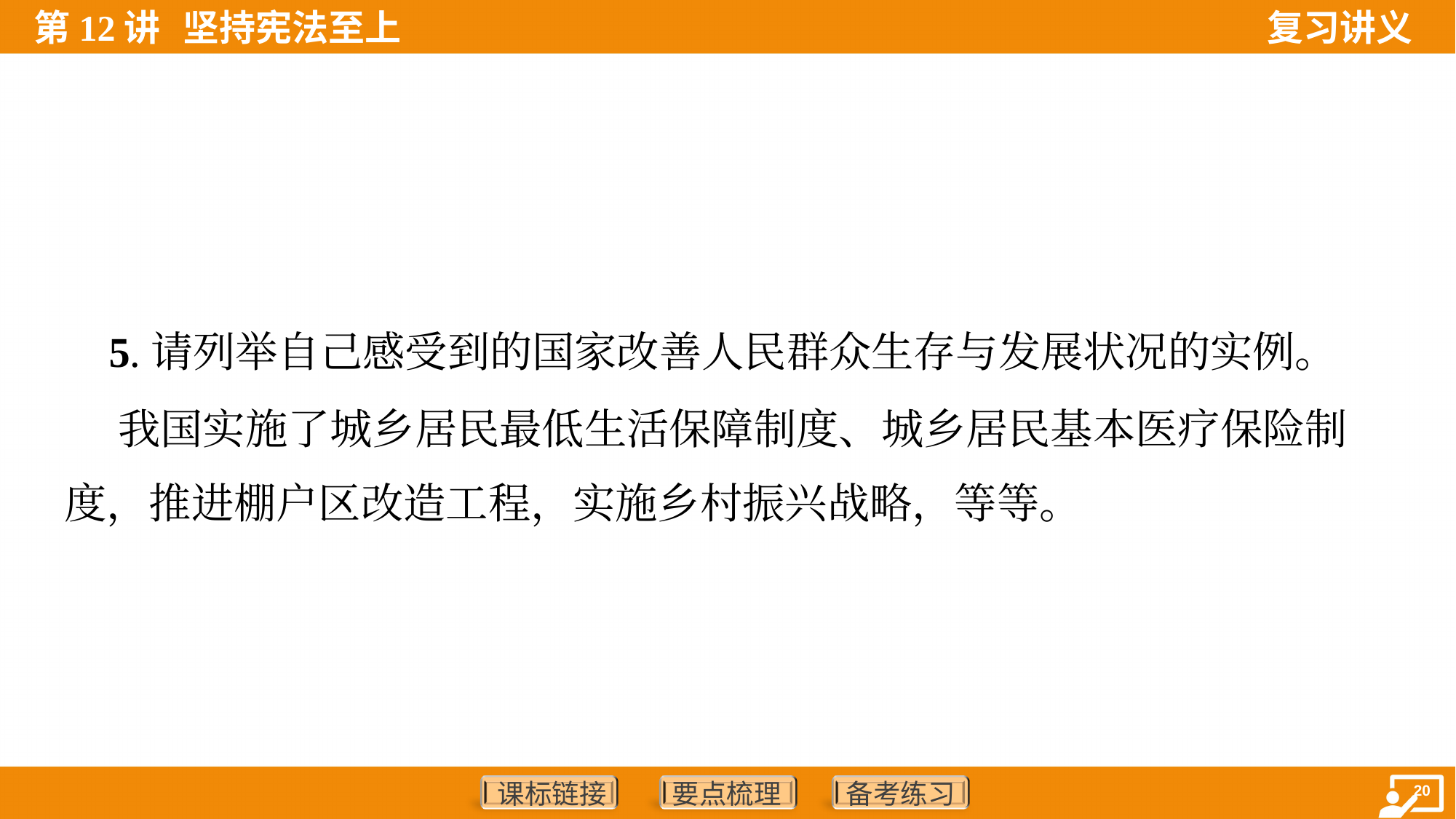

5.请列举自己感受到的国家改善人民群众生存与发展状况的实例。
    我国实施了城乡居民最低生活保障制度、城乡居民基本医疗保险制
度，推进棚户区改造工程，实施乡村振兴战略，等等。